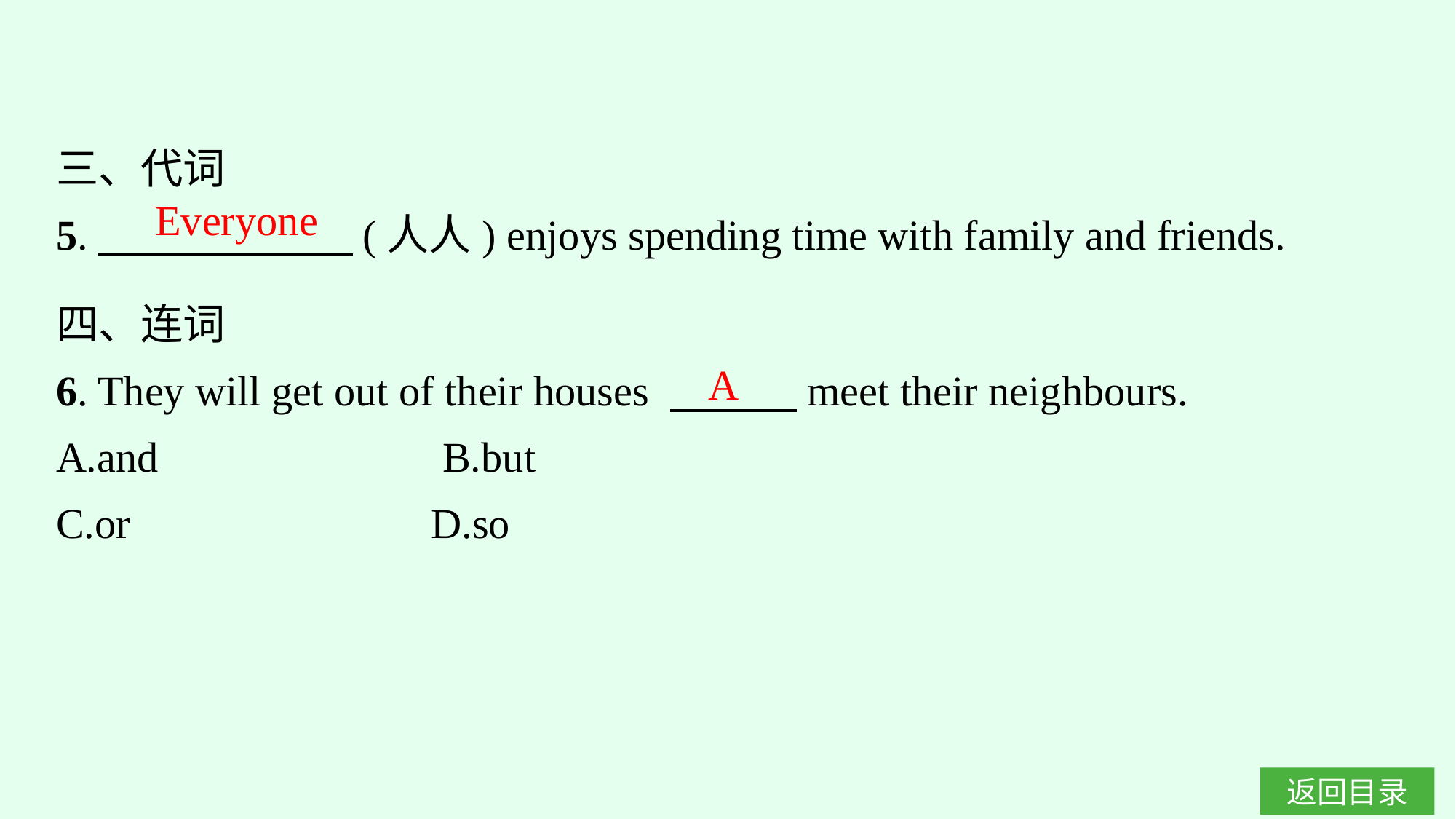

三、代词
5.　　　　　　(人人) enjoys spending time with family and friends.
Everyone
四、连词
6. They will get out of their houses 　　　meet their neighbours.
A.and　　　　　　 B.but
C.or			D.so
A